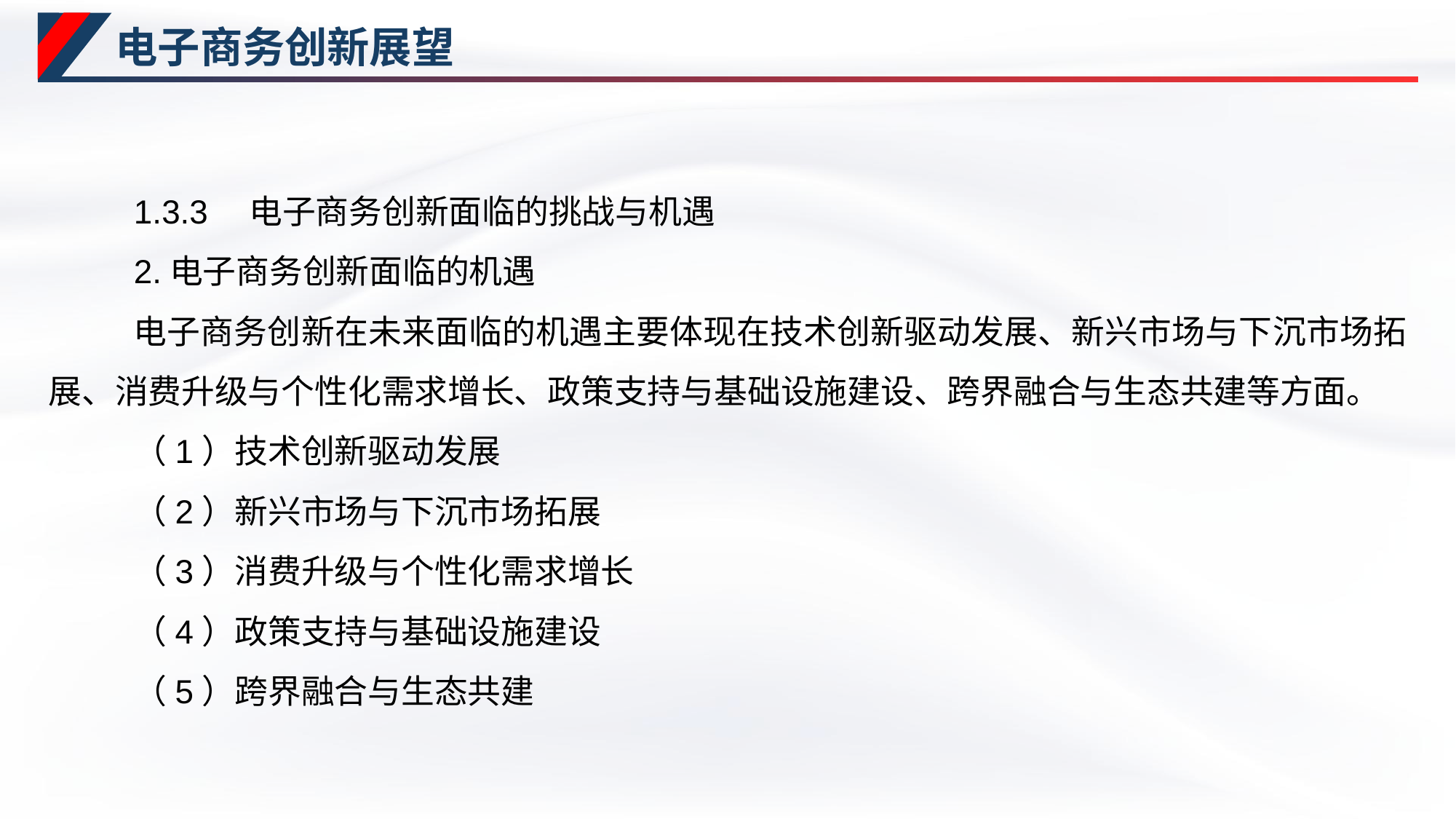

# 电子商务创新展望
1.3.3　电子商务创新面临的挑战与机遇
2.电子商务创新面临的机遇
电子商务创新在未来面临的机遇主要体现在技术创新驱动发展、新兴市场与下沉市场拓展、消费升级与个性化需求增长、政策支持与基础设施建设、跨界融合与生态共建等方面。
（1）技术创新驱动发展
（2）新兴市场与下沉市场拓展
（3）消费升级与个性化需求增长
（4）政策支持与基础设施建设
（5）跨界融合与生态共建